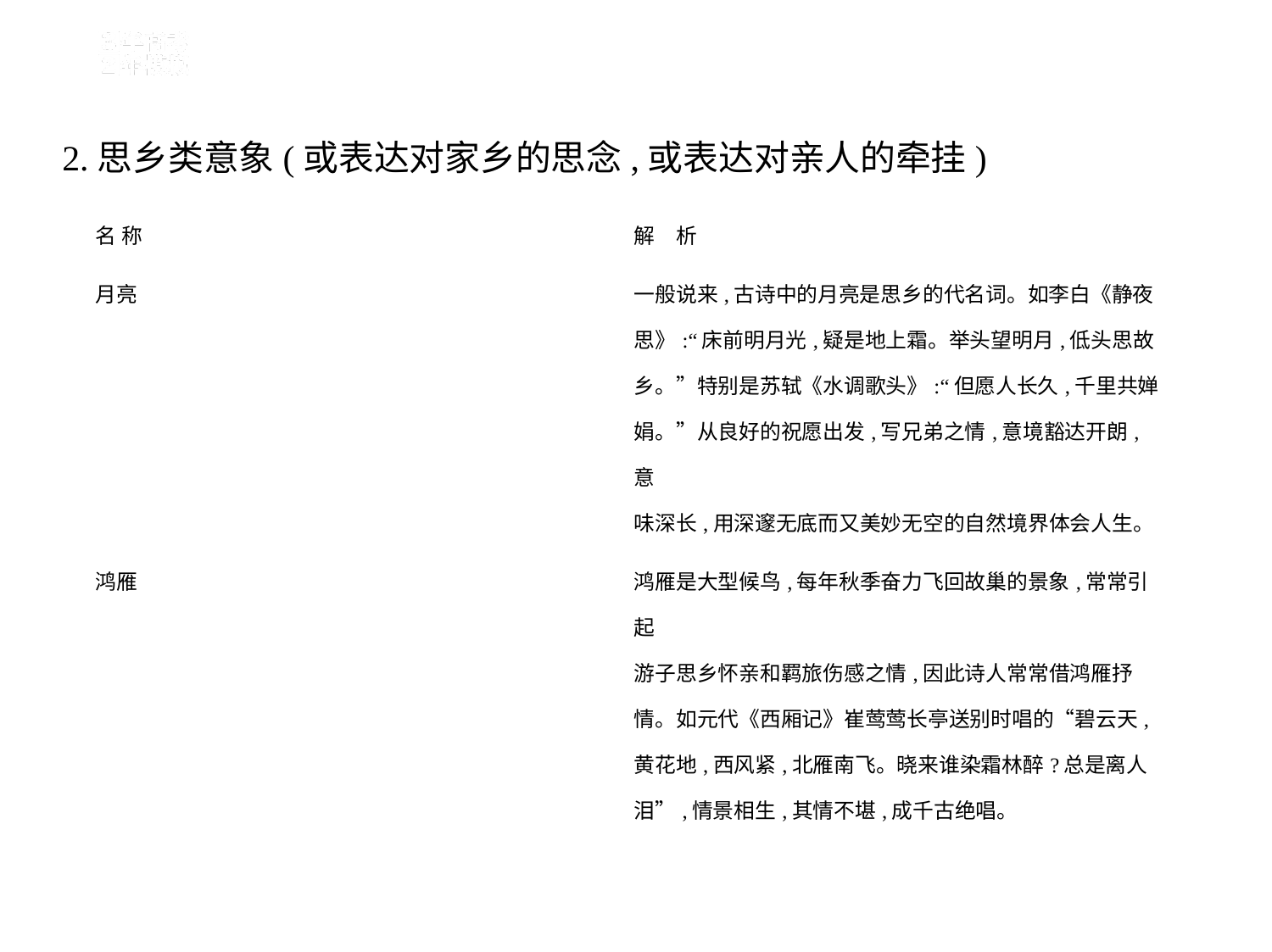

2.思乡类意象(或表达对家乡的思念,或表达对亲人的牵挂)
| 名 称 | 解　析 |
| --- | --- |
| 月亮 | 一般说来,古诗中的月亮是思乡的代名词。如李白《静夜 思》:“床前明月光,疑是地上霜。举头望明月,低头思故 乡。”特别是苏轼《水调歌头》:“但愿人长久,千里共婵 娟。”从良好的祝愿出发,写兄弟之情,意境豁达开朗,意 味深长,用深邃无底而又美妙无空的自然境界体会人生。 |
| 鸿雁 | 鸿雁是大型候鸟,每年秋季奋力飞回故巢的景象,常常引起 游子思乡怀亲和羁旅伤感之情,因此诗人常常借鸿雁抒 情。如元代《西厢记》崔莺莺长亭送别时唱的“碧云天, 黄花地,西风紧,北雁南飞。晓来谁染霜林醉?总是离人 泪”,情景相生,其情不堪,成千古绝唱。 |